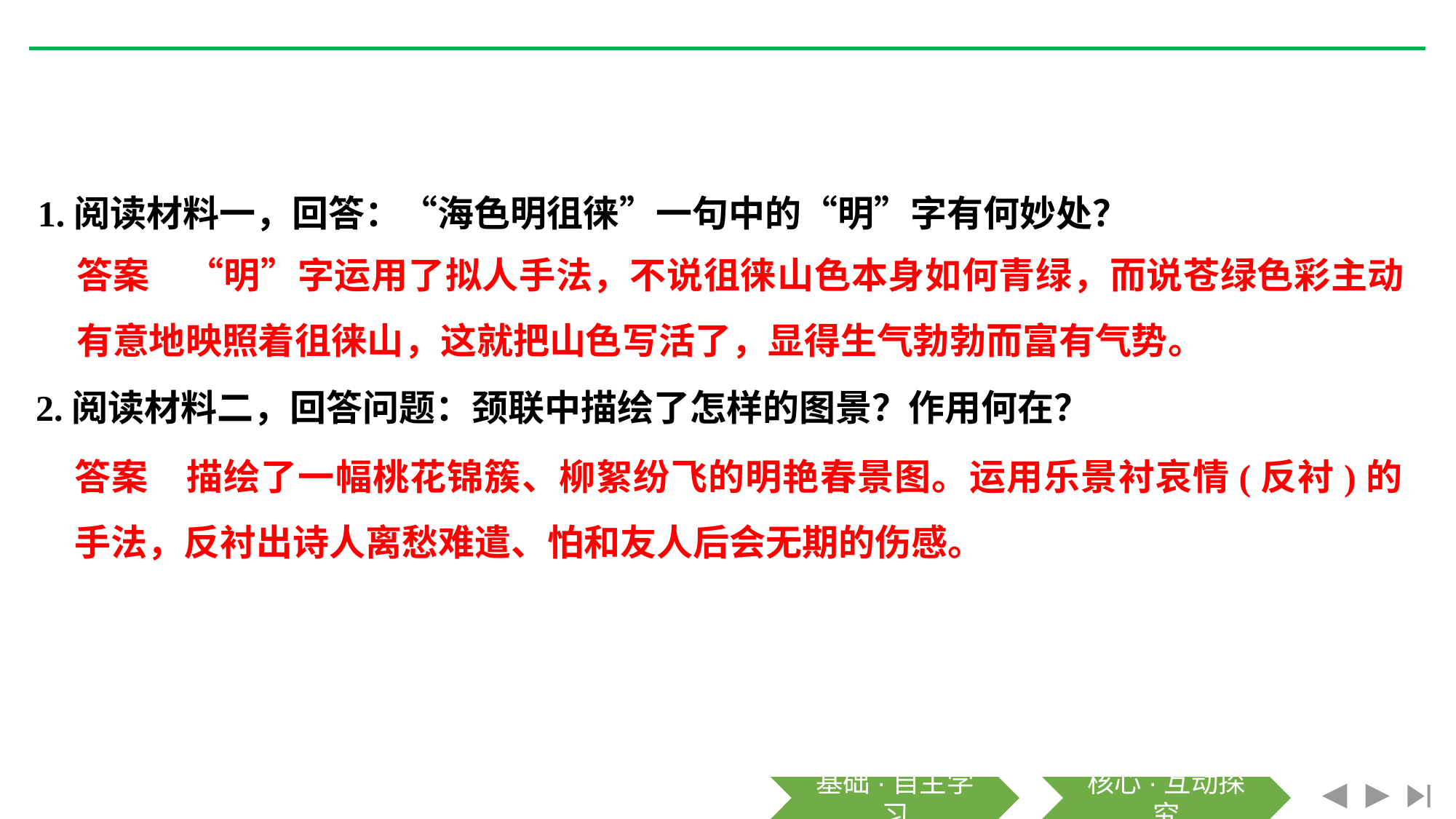

1.阅读材料一，回答：“海色明徂徕”一句中的“明”字有何妙处？
答案　“明”字运用了拟人手法，不说徂徕山色本身如何青绿，而说苍绿色彩主动有意地映照着徂徕山，这就把山色写活了，显得生气勃勃而富有气势。
2.阅读材料二，回答问题：颈联中描绘了怎样的图景？作用何在？
答案　描绘了一幅桃花锦簇、柳絮纷飞的明艳春景图。运用乐景衬哀情(反衬)的手法，反衬出诗人离愁难遣、怕和友人后会无期的伤感。